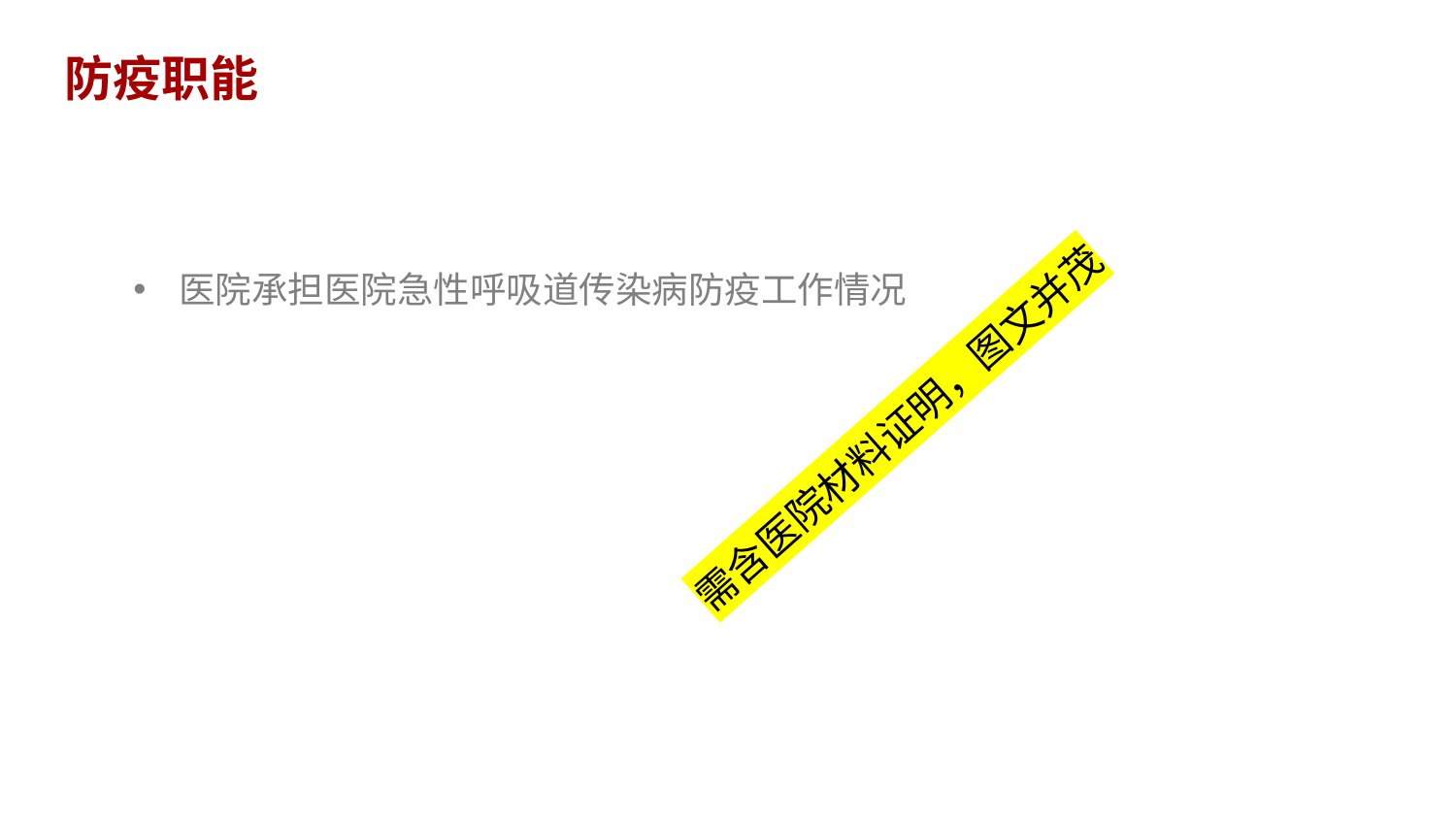

防疫职能
医院承担医院急性呼吸道传染病防疫工作情况
需含医院材料证明，图文并茂